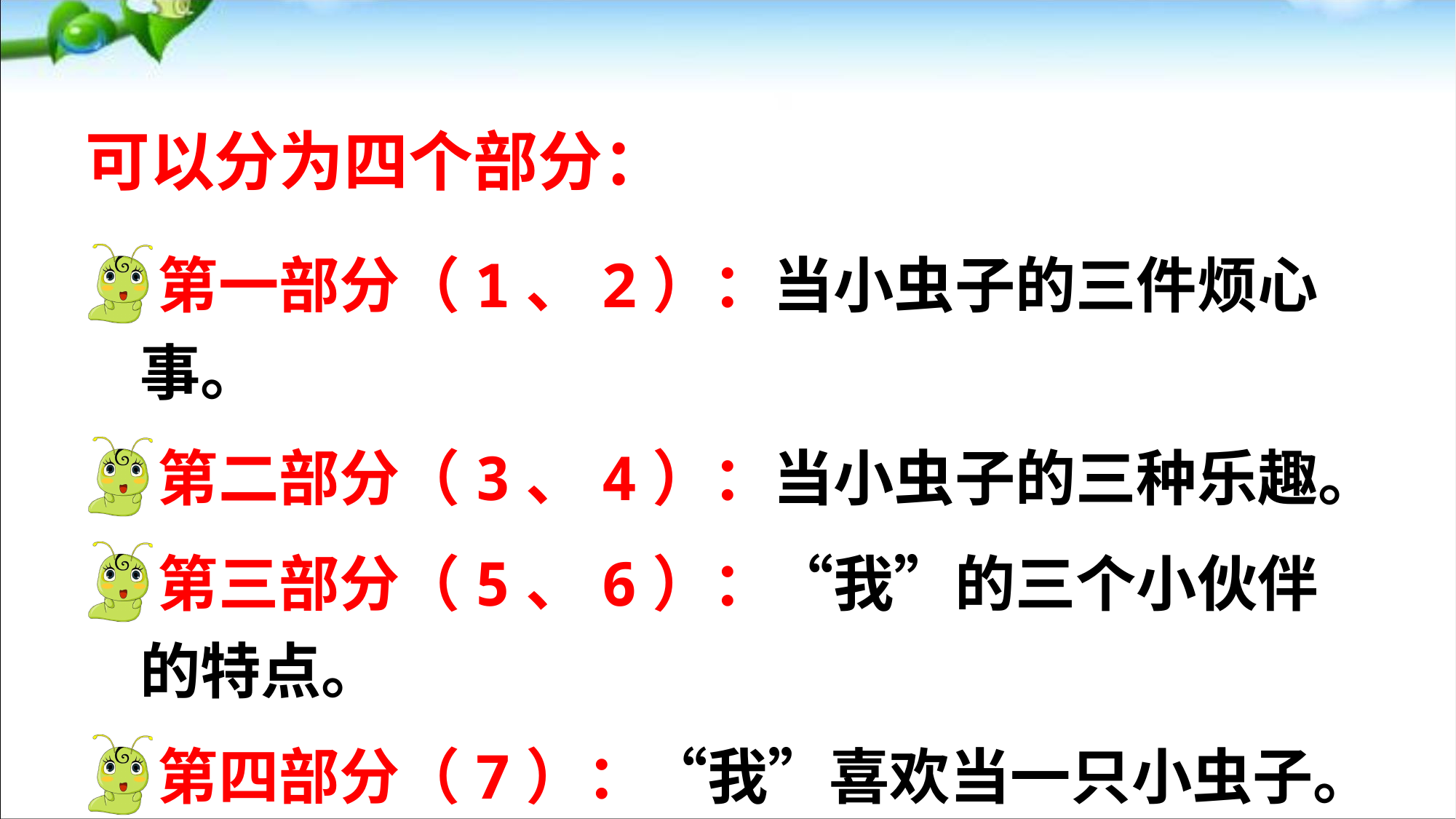

可以分为四个部分：
状元成才路
状元成才路
状元成才路
状元成才路
状元成才路
状元成才路
状元成才路
状元成才路
状元成才路
状元成才路
第一部分（1、2）：当小虫子的三件烦心事。
第二部分（3、4）：当小虫子的三种乐趣。
第三部分（5、6）：“我”的三个小伙伴的特点。
第四部分（7）：“我”喜欢当一只小虫子。
状元成才路
状元成才路
状元成才路
状元成才路
状元成才路
状元成才路
状元成才路
状元成才路
状元成才路
状元成才路
状元成才路
状元成才路
状元成才路
状元成才路
状元成才路
状元成才路
状元成才路
状元成才路
状元成才路
状元成才路
状元成才路
状元成才路
状元成才路
状元成才路
状元成才路
状元成才路
状元成才路
状元成才路
状元成才路
状元成才路
状元成才路
状元成才路
状元成才路
状元成才路
状元成才路
状元成才路
状元成才路
状元成才路
状元成才路
状元成才路
状元成才路
状元成才路
状元成才路
状元成才路
状元成才路
状元成才路
状元成才路
状元成才路
状元成才路
状元成才路
状元成才路
状元成才路
状元成才路
状元成才路
状元成才路
状元成才路
状元成才路
状元成才路
状元成才路
状元成才路
状元成才路
状元成才路
状元成才路
状元成才路
状元成才路
状元成才路
状元成才路
状元成才路
状元成才路
状元成才路
状元成才路
状元成才路
状元成才路
状元成才路
状元成才路
状元成才路
状元成才路
状元成才路
状元成才路
状元成才路
状元成才路
状元成才路
状元成才路
状元成才路
状元成才路
状元成才路
状元成才路
状元成才路
状元成才路
状元成才路